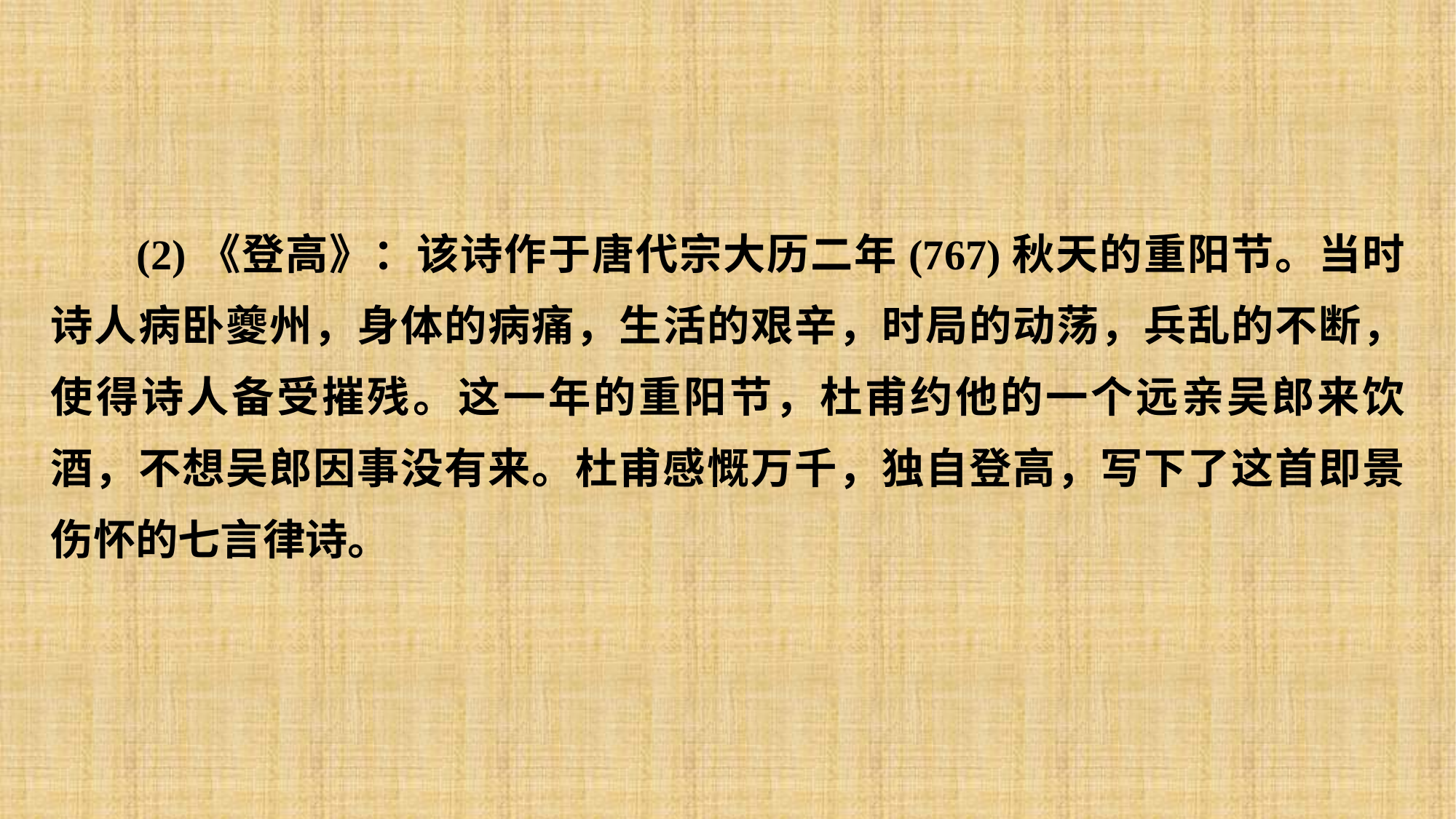

(2)《登高》：该诗作于唐代宗大历二年(767)秋天的重阳节。当时诗人病卧夔州，身体的病痛，生活的艰辛，时局的动荡，兵乱的不断，使得诗人备受摧残。这一年的重阳节，杜甫约他的一个远亲吴郎来饮酒，不想吴郎因事没有来。杜甫感慨万千，独自登高，写下了这首即景伤怀的七言律诗。